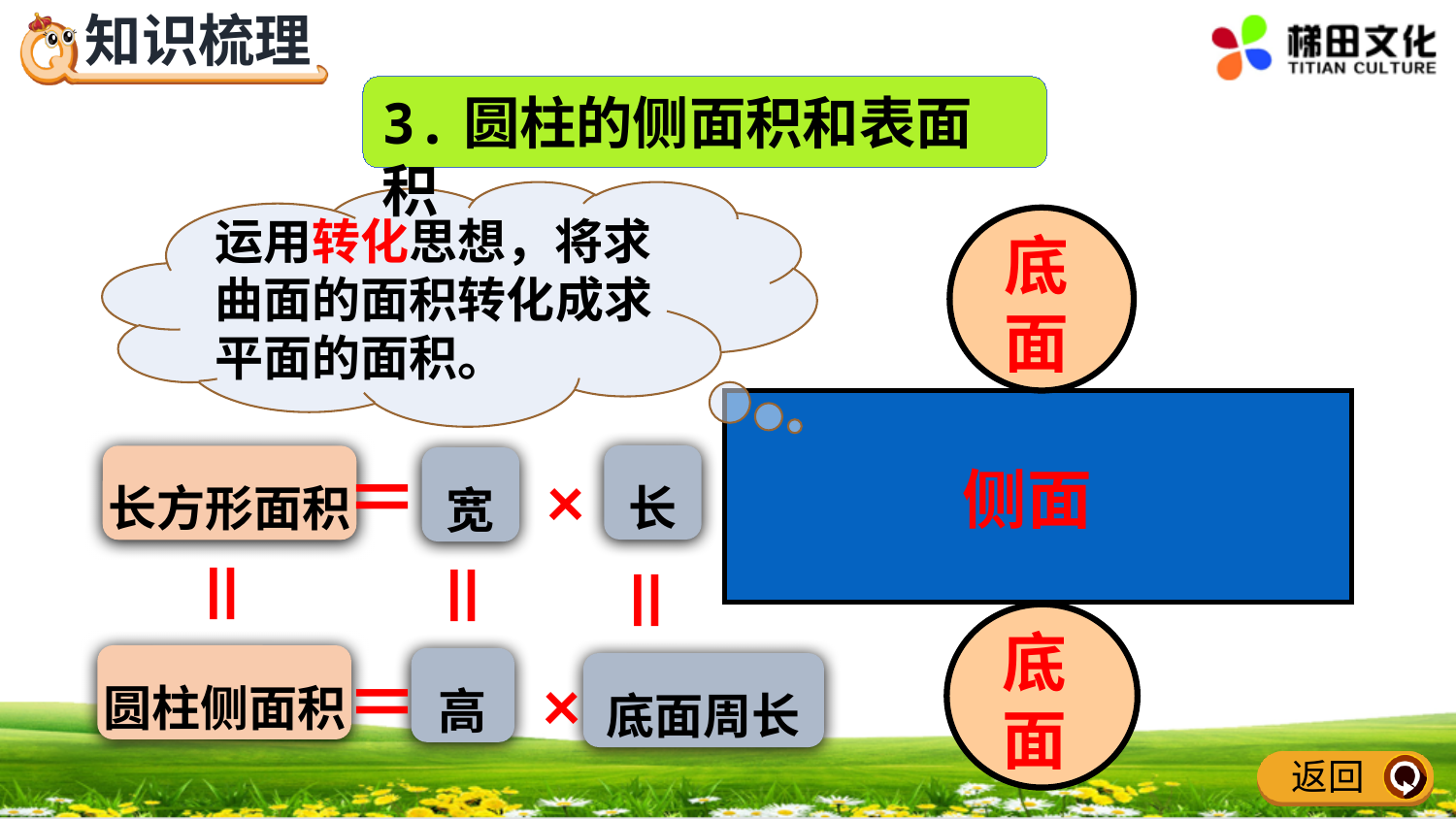

3.圆柱的侧面积和表面积
运用转化思想，将求曲面的面积转化成求平面的面积。

底面

长
长方形面积
＝
宽
×
侧面
＝
＝
＝

底面
圆柱侧面积
高
＝
×
底面周长